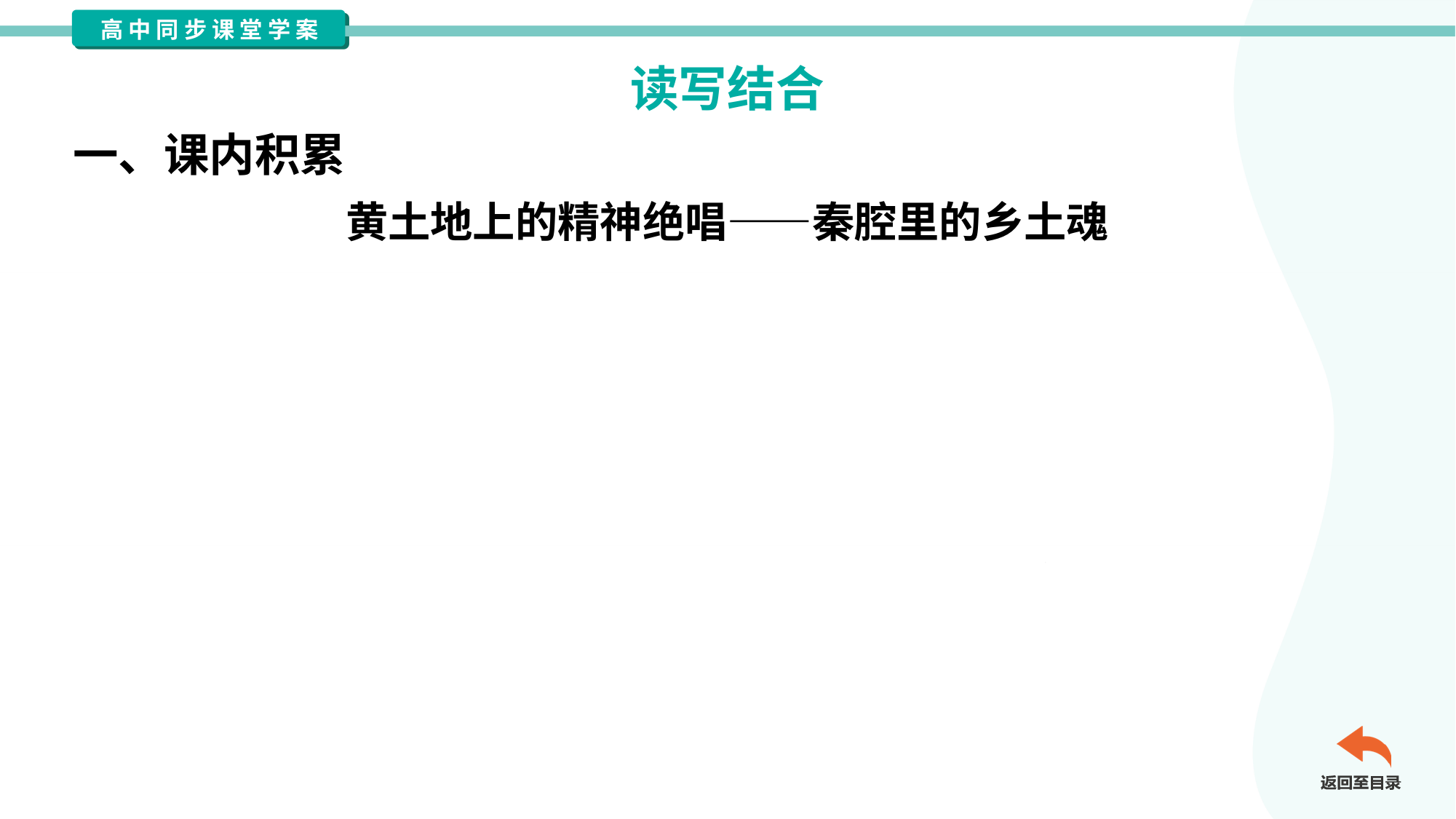

读写结合
一、课内积累
黄土地上的精神绝唱——秦腔里的乡土魂
    贾平凹在《秦腔》中以质朴笔触剖开三秦大地的文化肌理：秦腔
的 “慢” 是台上演员“慢慢地蹲下去又站起来”的功底沉淀，亦是台下秦
人矮下身躯、拉长脖子的全情投入。这门根植于黄土地的艺术，既是
狂风般粗犷的地域性格外化——秦人的汗珠子摔八瓣，吼出生活的厚
重；也是对奇景如画的细腻咂摸——暮色里的戏台、烟雾中的唱段，
织就秦人精神的经纬。文中没有华丽辞藻，却用“神圣的不可动摇的基
础”等表白，将秦腔从单纯的戏曲升华为秦地精神的图腾，让传统艺术
与土地、人民的血脉联系可触可感。#1.1